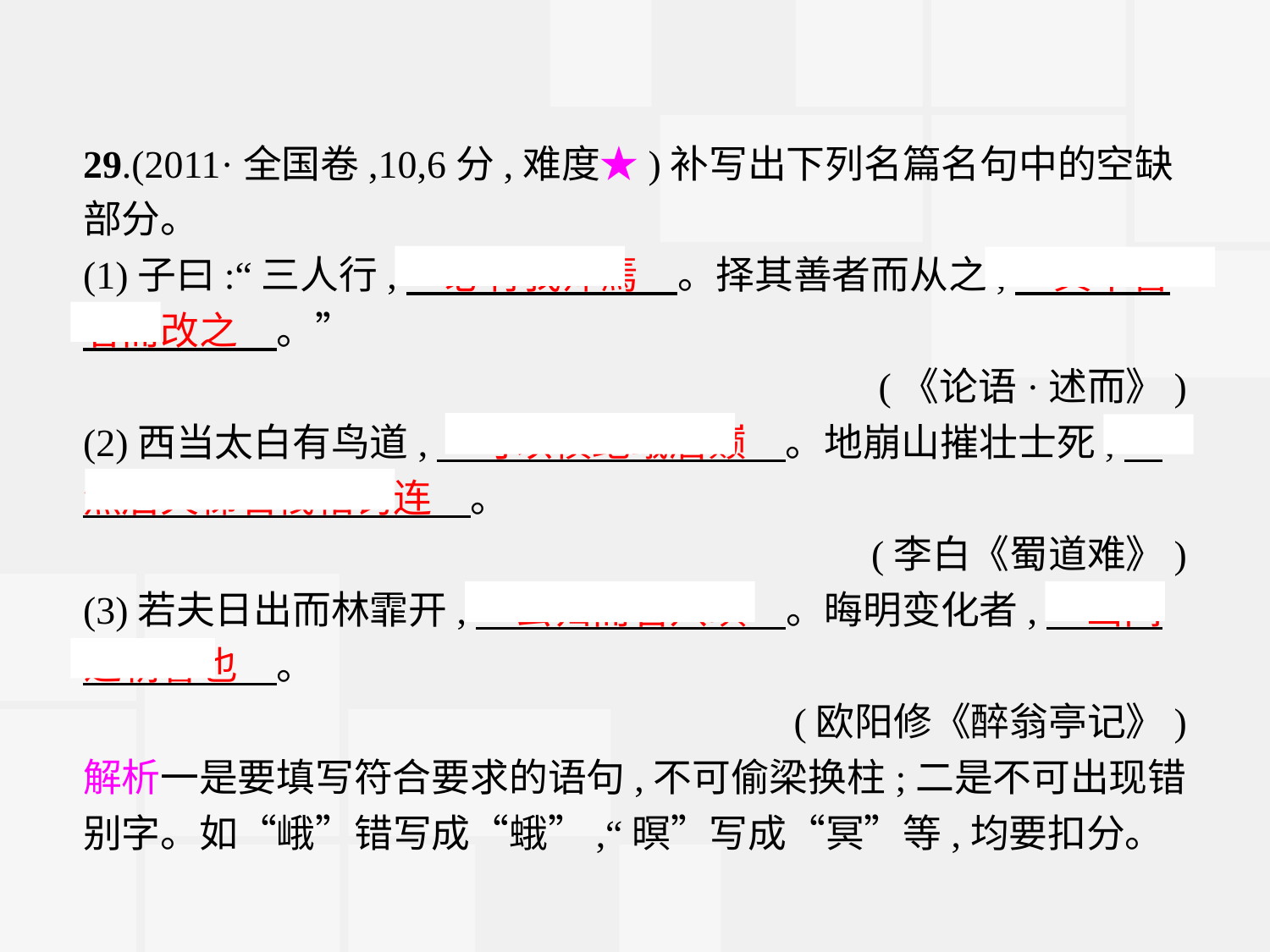

29.(2011·全国卷,10,6分,难度★)补写出下列名篇名句中的空缺部分。
(1)子曰:“三人行,　必有我师焉　。择其善者而从之,　其不善者而改之　。”
(《论语·述而》)
(2)西当太白有鸟道,　可以横绝峨眉巅　。地崩山摧壮士死,　然后天梯石栈相钩连　。
(李白《蜀道难》)
(3)若夫日出而林霏开,　云归而岩穴暝　。晦明变化者,　山间之朝暮也　。
(欧阳修《醉翁亭记》)
解析一是要填写符合要求的语句,不可偷梁换柱;二是不可出现错别字。如“峨”错写成“蛾”,“暝”写成“冥”等,均要扣分。